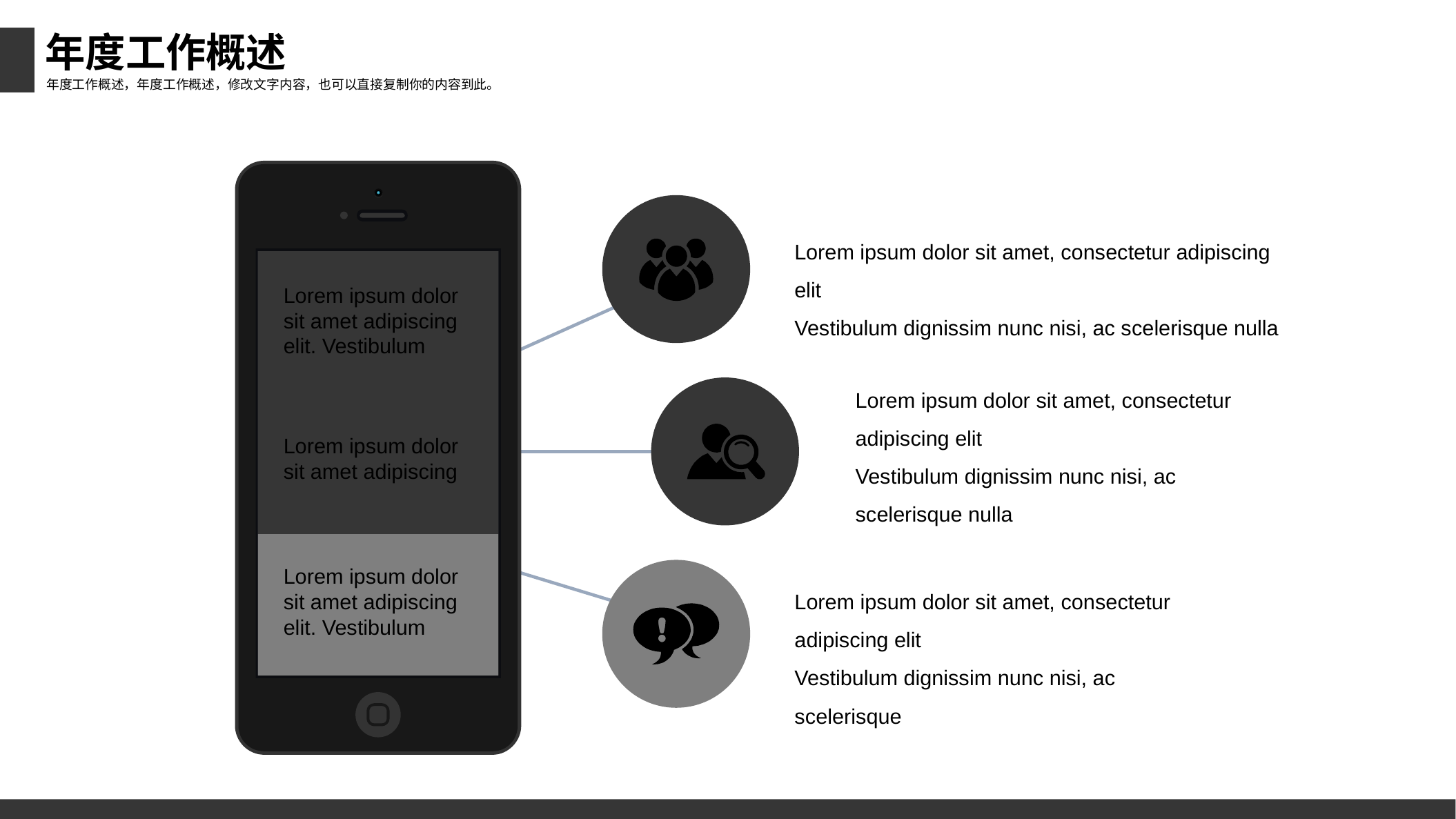

年度工作概述

年度工作概述，年度工作概述，修改文字内容，也可以直接复制你的内容到此。

Lorem ipsum dolor sit amet adipiscing elit. Vestibulum
Lorem ipsum dolor sit amet adipiscing
Lorem ipsum dolor sit amet adipiscing elit. Vestibulum

Lorem ipsum dolor sit amet, consectetur adipiscing elit
Vestibulum dignissim nunc nisi, ac scelerisque nulla
Lorem ipsum dolor sit amet, consectetur adipiscing elit
Vestibulum dignissim nunc nisi, ac scelerisque nulla

Lorem ipsum dolor sit amet, consectetur adipiscing elit
Vestibulum dignissim nunc nisi, ac scelerisque